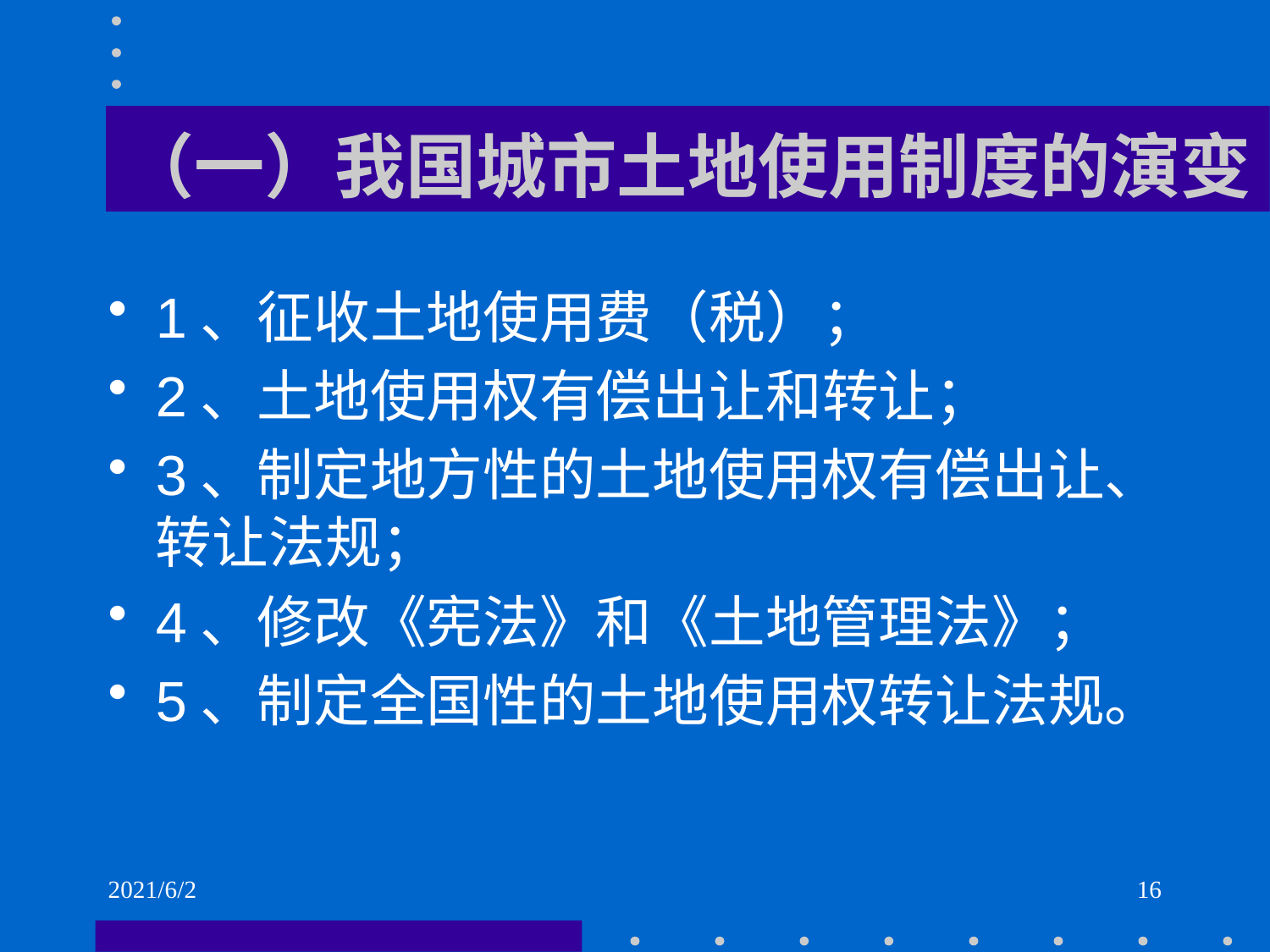

# （一）我国城市土地使用制度的演变
1、征收土地使用费（税）；
2、土地使用权有偿出让和转让；
3、制定地方性的土地使用权有偿出让、转让法规；
4、修改《宪法》和《土地管理法》；
5、制定全国性的土地使用权转让法规。
2021/6/2
16